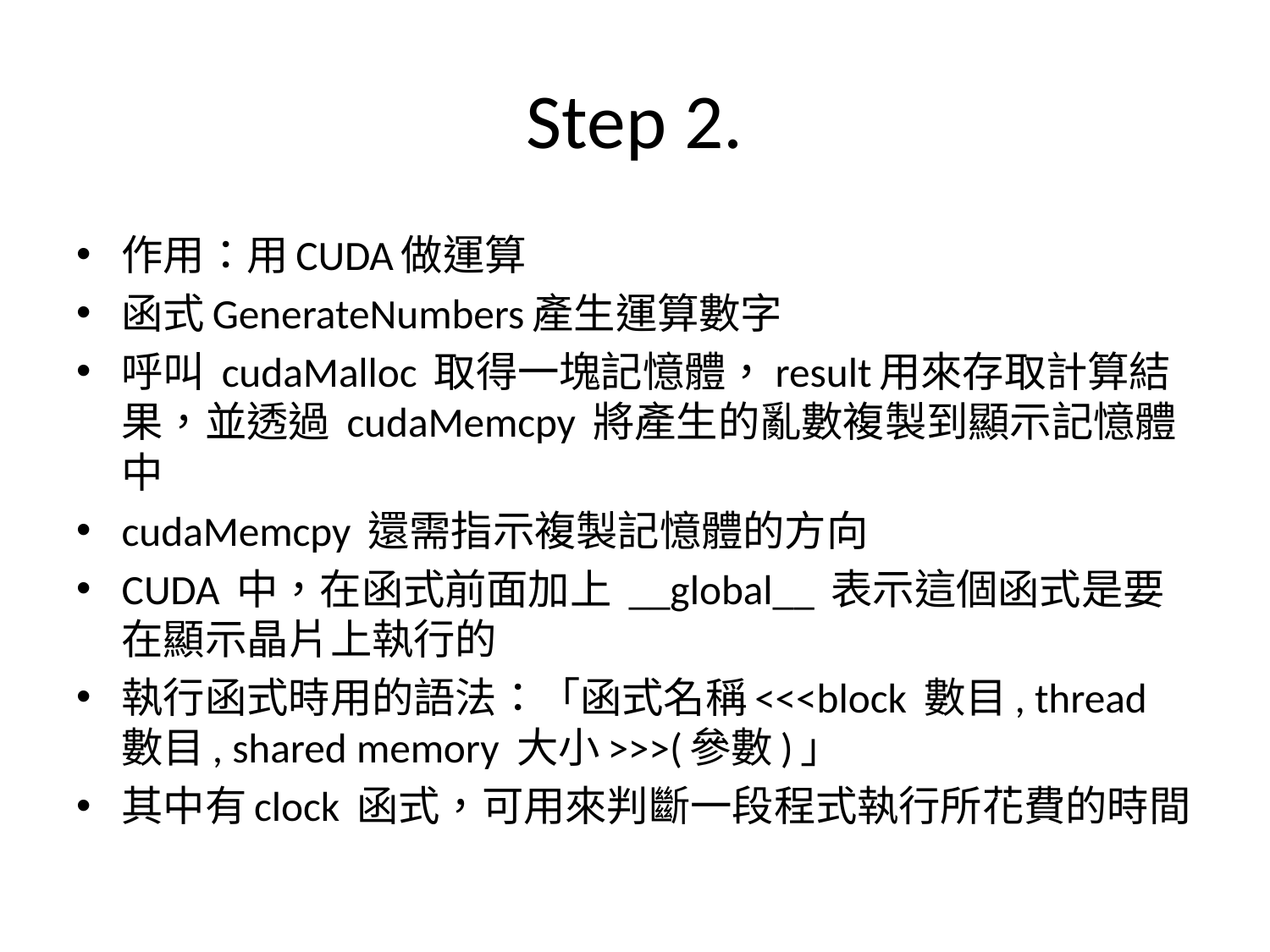

# Step 2.
作用：用CUDA做運算
函式GenerateNumbers產生運算數字
呼叫 cudaMalloc 取得一塊記憶體，result用來存取計算結果，並透過 cudaMemcpy 將產生的亂數複製到顯示記憶體中
cudaMemcpy 還需指示複製記憶體的方向
CUDA 中，在函式前面加上 __global__ 表示這個函式是要在顯示晶片上執行的
執行函式時用的語法：「函式名稱<<<block 數目, thread 數目, shared memory 大小>>>(參數)」
其中有clock 函式，可用來判斷一段程式執行所花費的時間